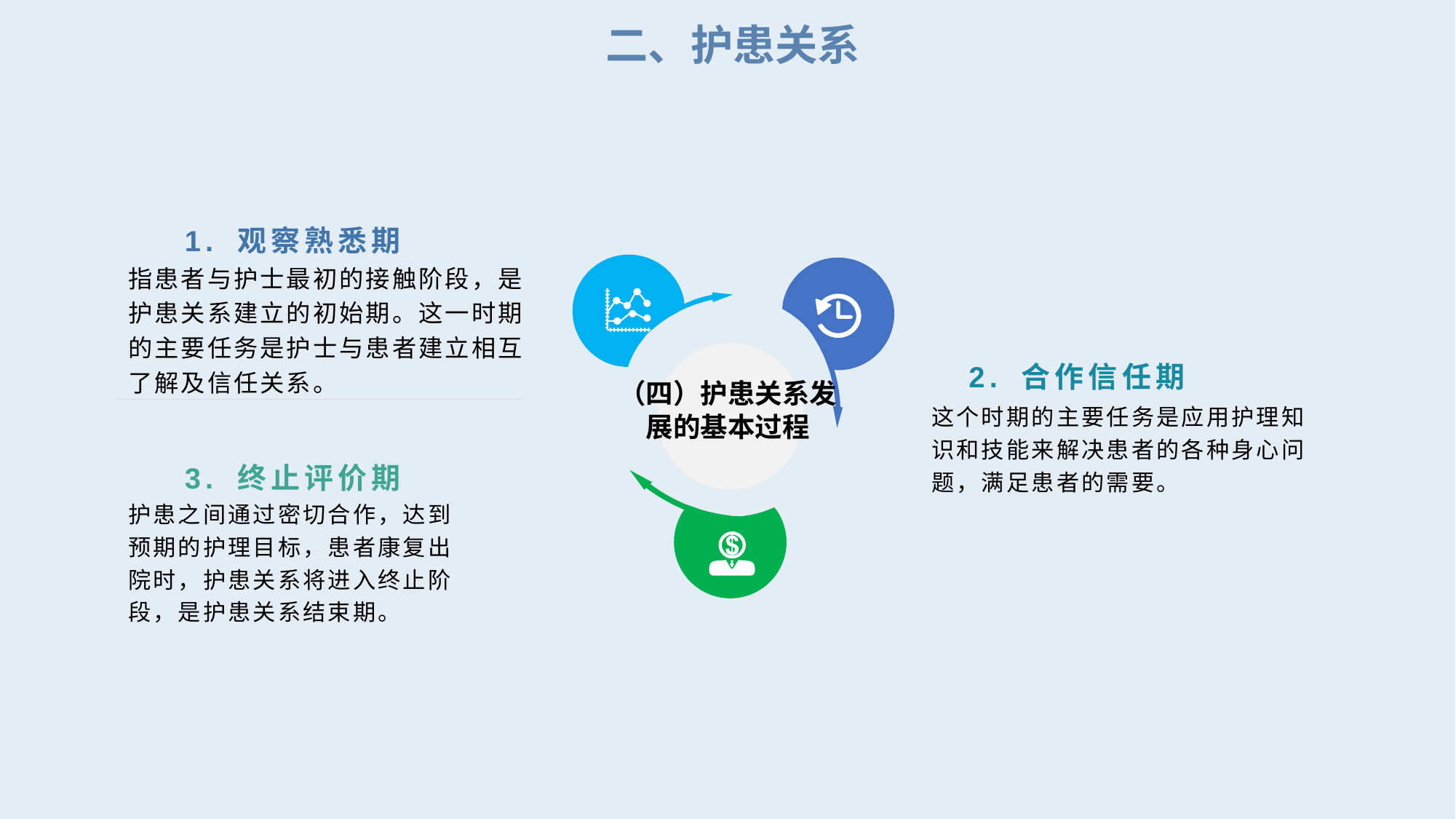

二、护患关系
1. 观察熟悉期

指患者与护士最初的接触阶段，是护患关系建立的初始期。这一时期的主要任务是护士与患者建立相互了解及信任关系。

2. 合作信任期
（四）护患关系发
展的基本过程
这个时期的主要任务是应用护理知识和技能来解决患者的各种身心问题，满足患者的需要。
3. 终止评价期

护患之间通过密切合作，达到预期的护理目标，患者康复出院时，护患关系将进入终止阶段，是护患关系结束期。